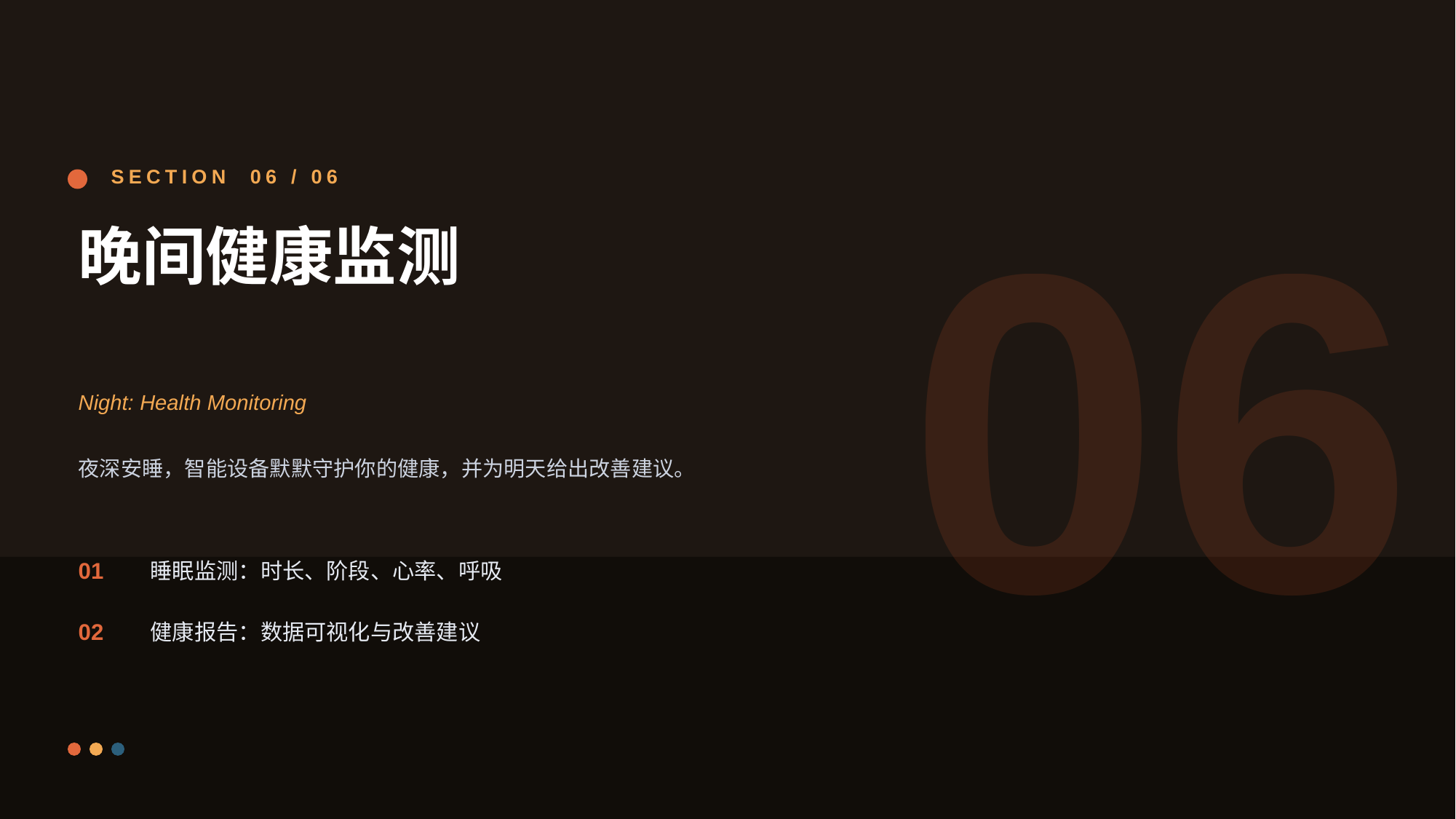

06
SECTION  06 / 06

晚间健康监测
Night: Health Monitoring
夜深安睡，智能设备默默守护你的健康，并为明天给出改善建议。
01
睡眠监测：时长、阶段、心率、呼吸

02
健康报告：数据可视化与改善建议